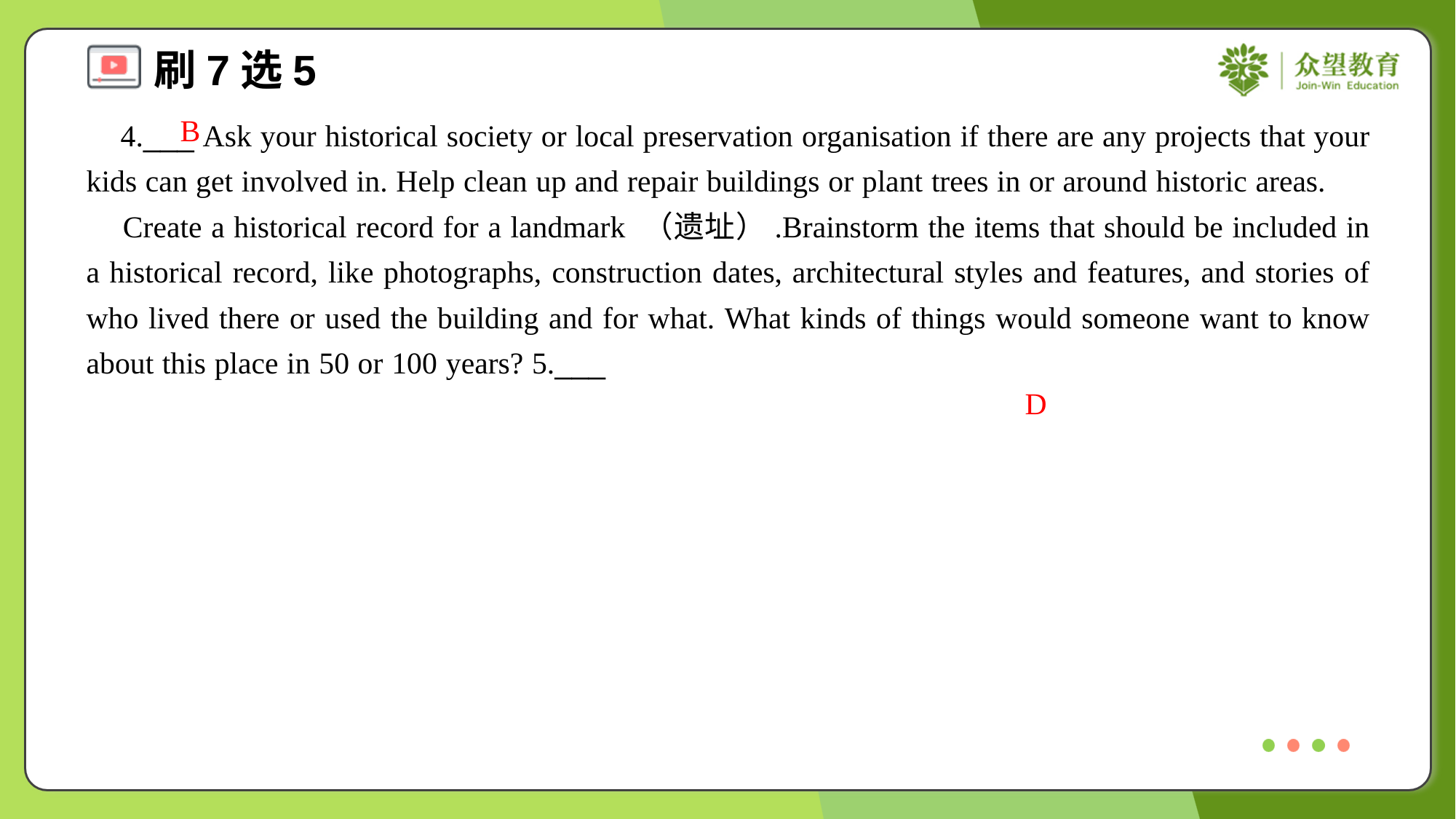

B
    4.___ Ask your historical society or local preservation organisation if there are any projects that your kids can get involved in. Help clean up and repair buildings or plant trees in or around historic areas.
    Create a historical record for a landmark （遗址）.Brainstorm the items that should be included in a historical record, like photographs, construction dates, architectural styles and features, and stories of who lived there or used the building and for what. What kinds of things would someone want to know about this place in 50 or 100 years? 5.___
D